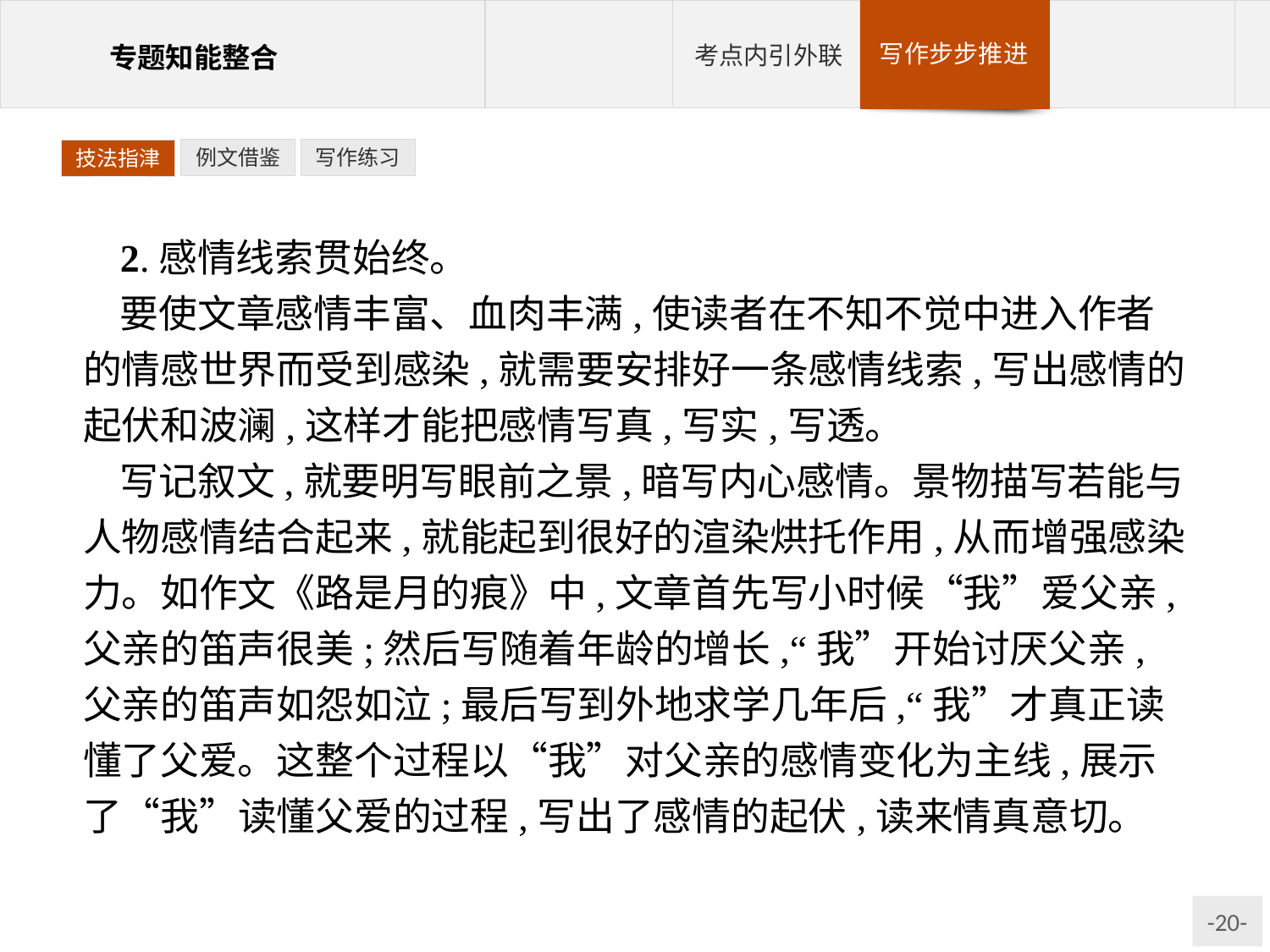

例文借鉴
写作练习
技法指津
2.感情线索贯始终。
要使文章感情丰富、血肉丰满,使读者在不知不觉中进入作者的情感世界而受到感染,就需要安排好一条感情线索,写出感情的起伏和波澜,这样才能把感情写真,写实,写透。
写记叙文,就要明写眼前之景,暗写内心感情。景物描写若能与人物感情结合起来,就能起到很好的渲染烘托作用,从而增强感染力。如作文《路是月的痕》中,文章首先写小时候“我”爱父亲,父亲的笛声很美;然后写随着年龄的增长,“我”开始讨厌父亲,父亲的笛声如怨如泣;最后写到外地求学几年后,“我”才真正读懂了父爱。这整个过程以“我”对父亲的感情变化为主线,展示了“我”读懂父爱的过程,写出了感情的起伏,读来情真意切。